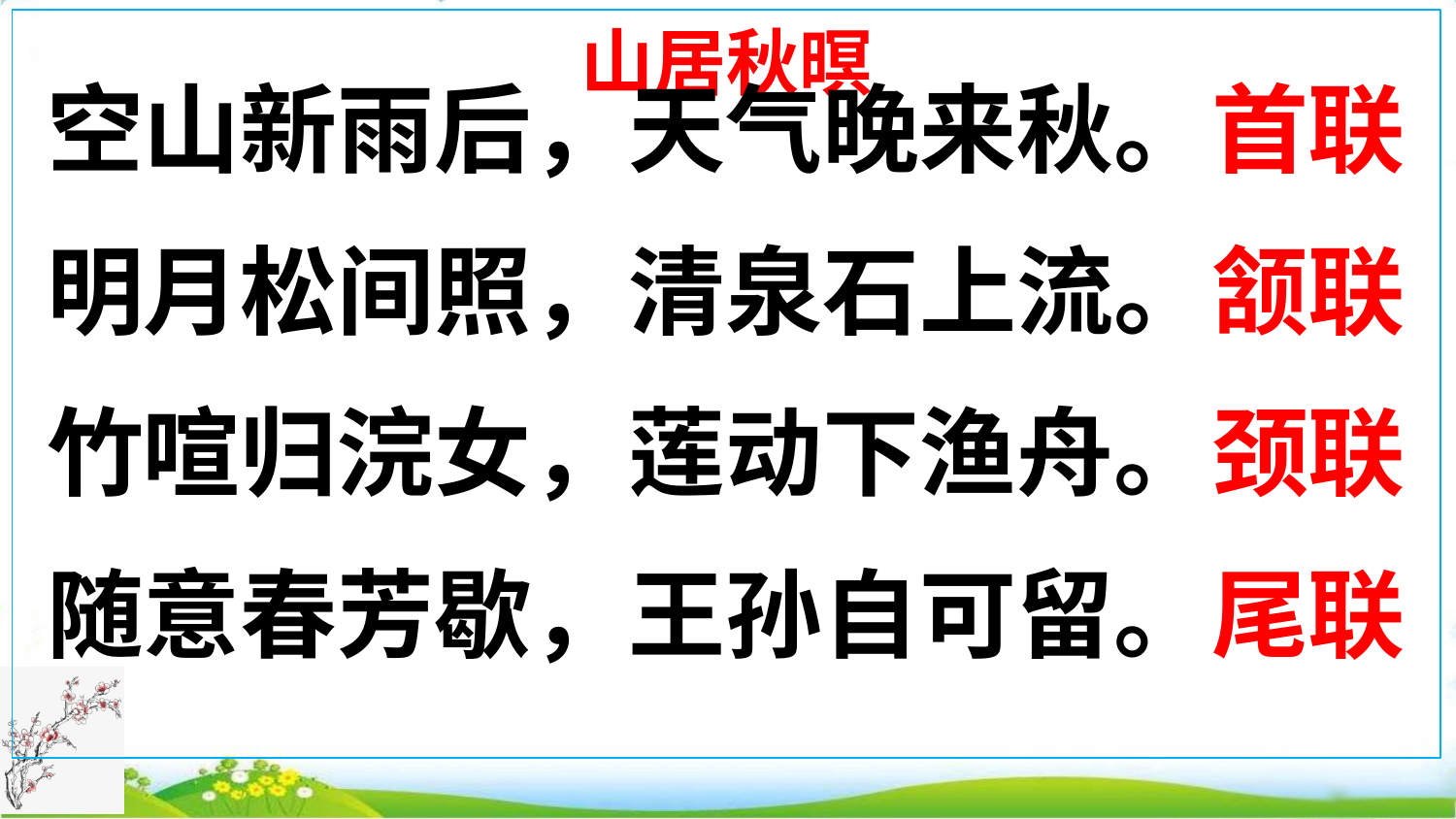

山居秋暝
空山新雨后，天气晚来秋。首联

明月松间照，清泉石上流。颔联

竹喧归浣女，莲动下渔舟。颈联

随意春芳歇，王孙自可留。尾联